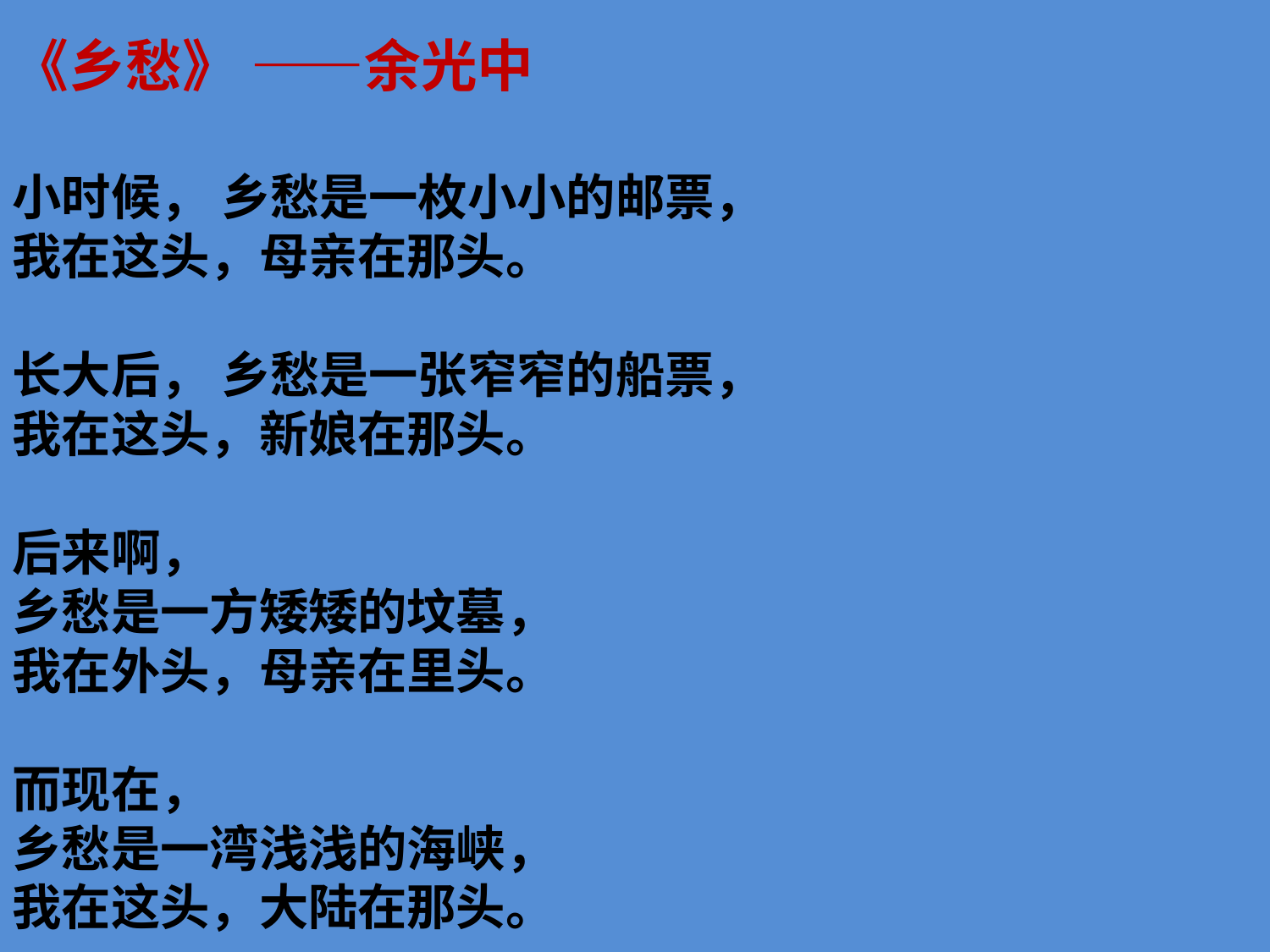

《乡愁》 ——余光中
小时候， 乡愁是一枚小小的邮票，
我在这头，母亲在那头。

长大后， 乡愁是一张窄窄的船票， 
我在这头，新娘在那头。
后来啊， 
乡愁是一方矮矮的坟墓， 
我在外头，母亲在里头。
而现在， 
乡愁是一湾浅浅的海峡， 
我在这头，大陆在那头。